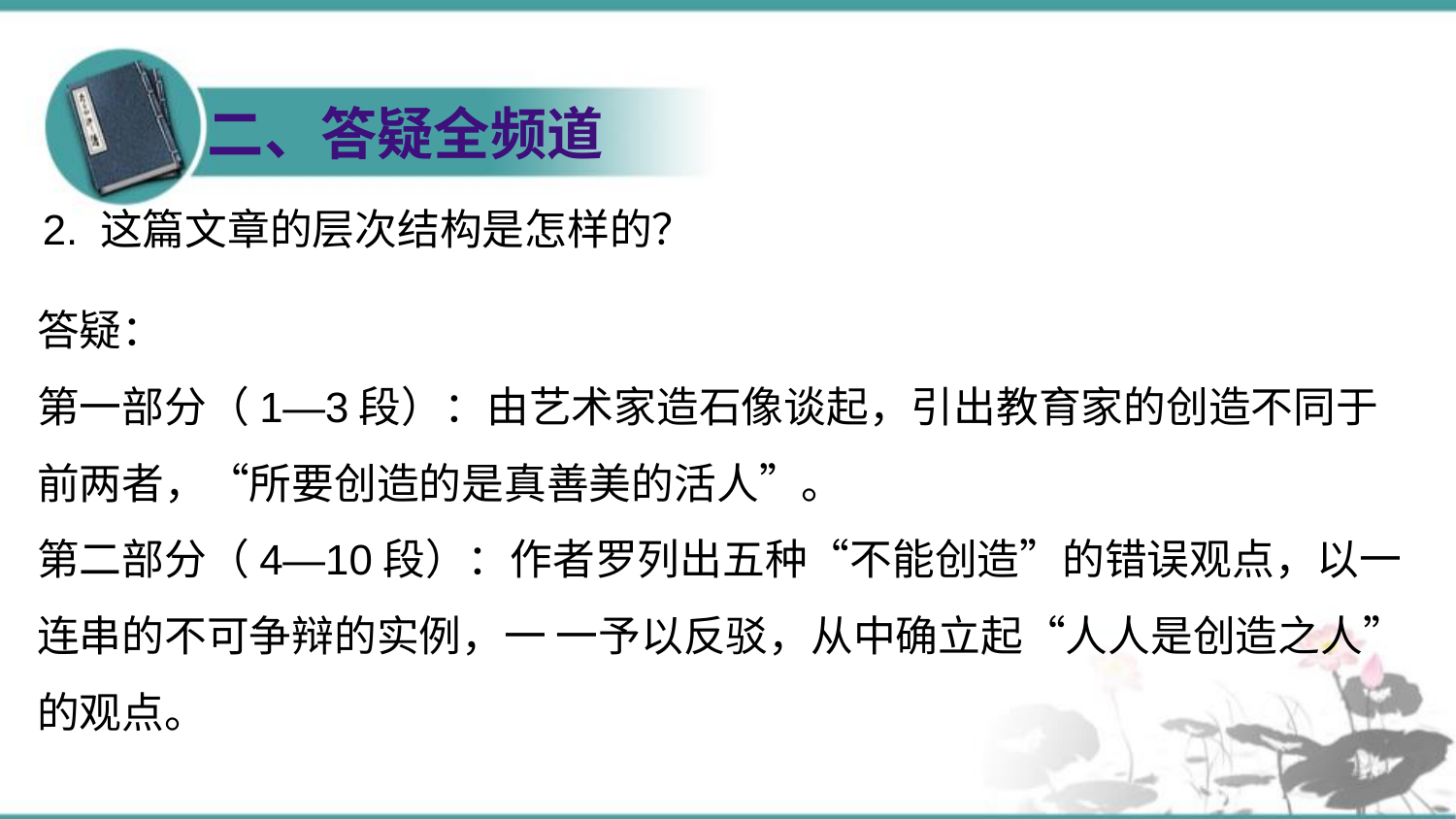

二、答疑全频道
2. 这篇文章的层次结构是怎样的？
答疑：
第一部分（1—3段）：由艺术家造石像谈起，引出教育家的创造不同于前两者，“所要创造的是真善美的活人”。
第二部分（4—10段）：作者罗列出五种“不能创造”的错误观点，以一连串的不可争辩的实例，一 一予以反驳，从中确立起“人人是创造之人”的观点。